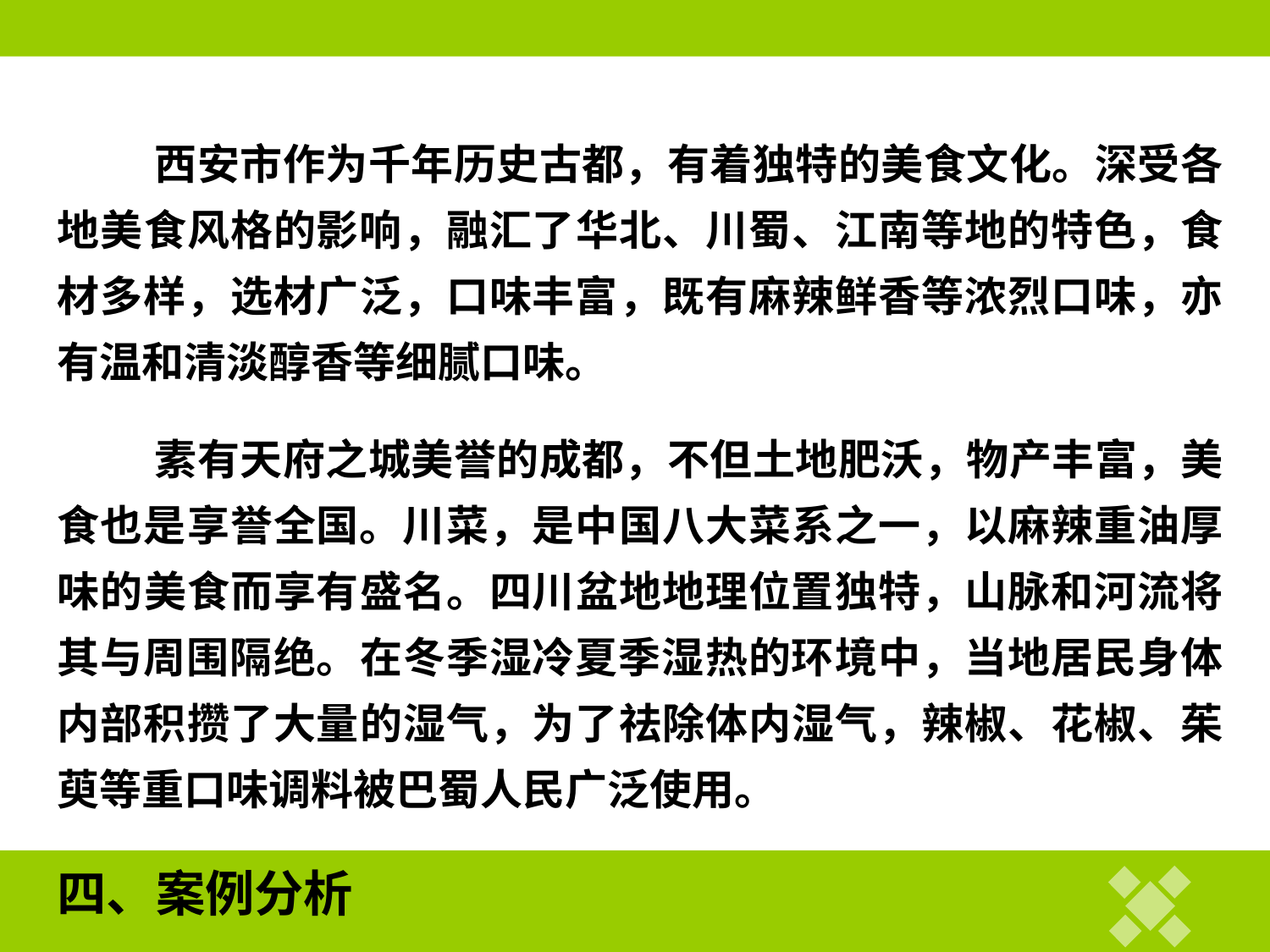

西安市作为千年历史古都，有着独特的美食文化。深受各地美食风格的影响，融汇了华北、川蜀、江南等地的特色，食材多样，选材广泛，口味丰富，既有麻辣鲜香等浓烈口味，亦有温和清淡醇香等细腻口味。
   素有天府之城美誉的成都，不但土地肥沃，物产丰富，美食也是享誉全国。川菜，是中国八大菜系之一，以麻辣重油厚味的美食而享有盛名。四川盆地地理位置独特，山脉和河流将其与周围隔绝。在冬季湿冷夏季湿热的环境中，当地居民身体内部积攒了大量的湿气，为了祛除体内湿气，辣椒、花椒、茱萸等重口味调料被巴蜀人民广泛使用。
四、案例分析